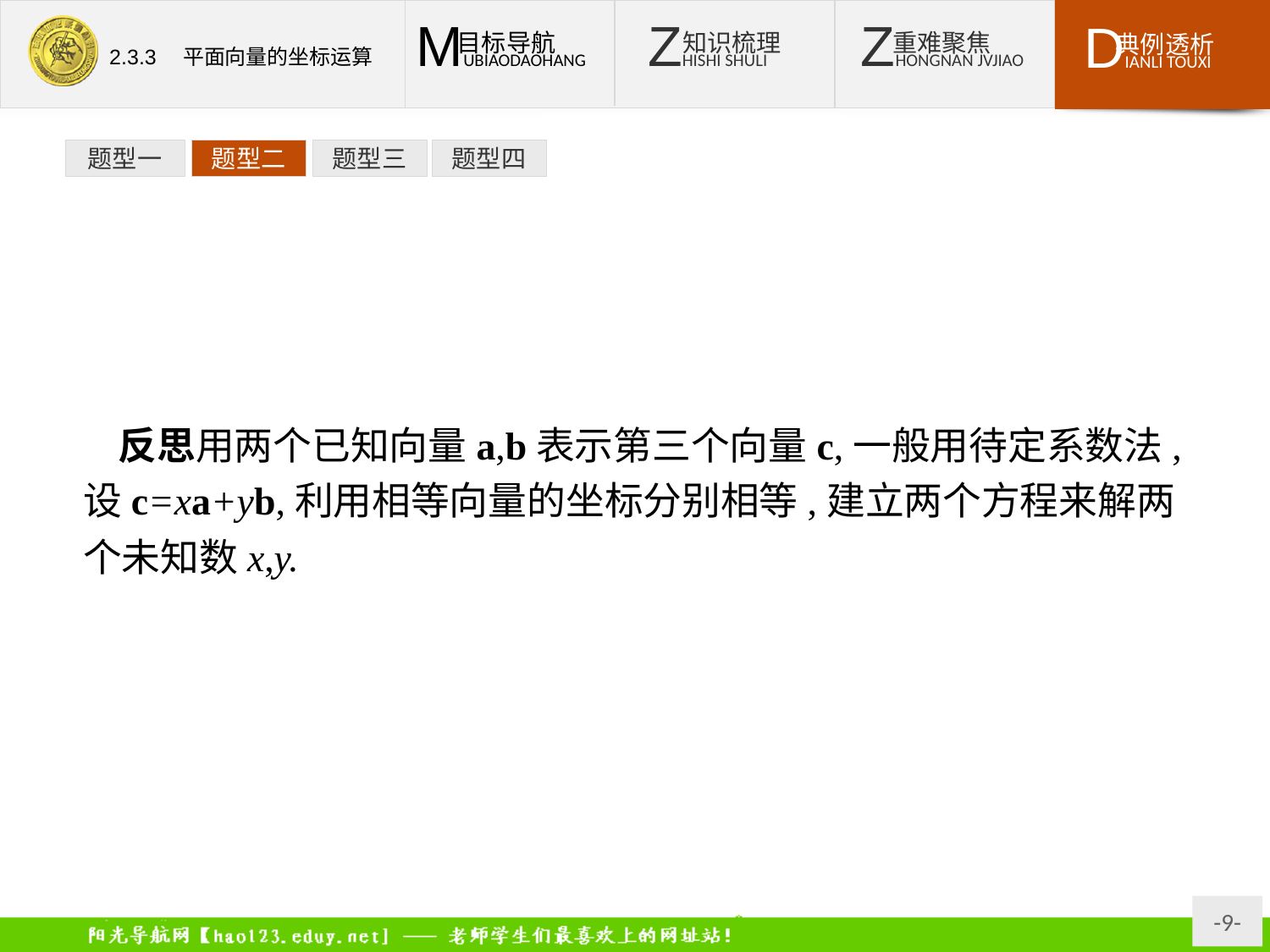

题型一
题型二
题型三
题型四
反思用两个已知向量a,b表示第三个向量c,一般用待定系数法,设c=xa+yb,利用相等向量的坐标分别相等,建立两个方程来解两个未知数x,y.